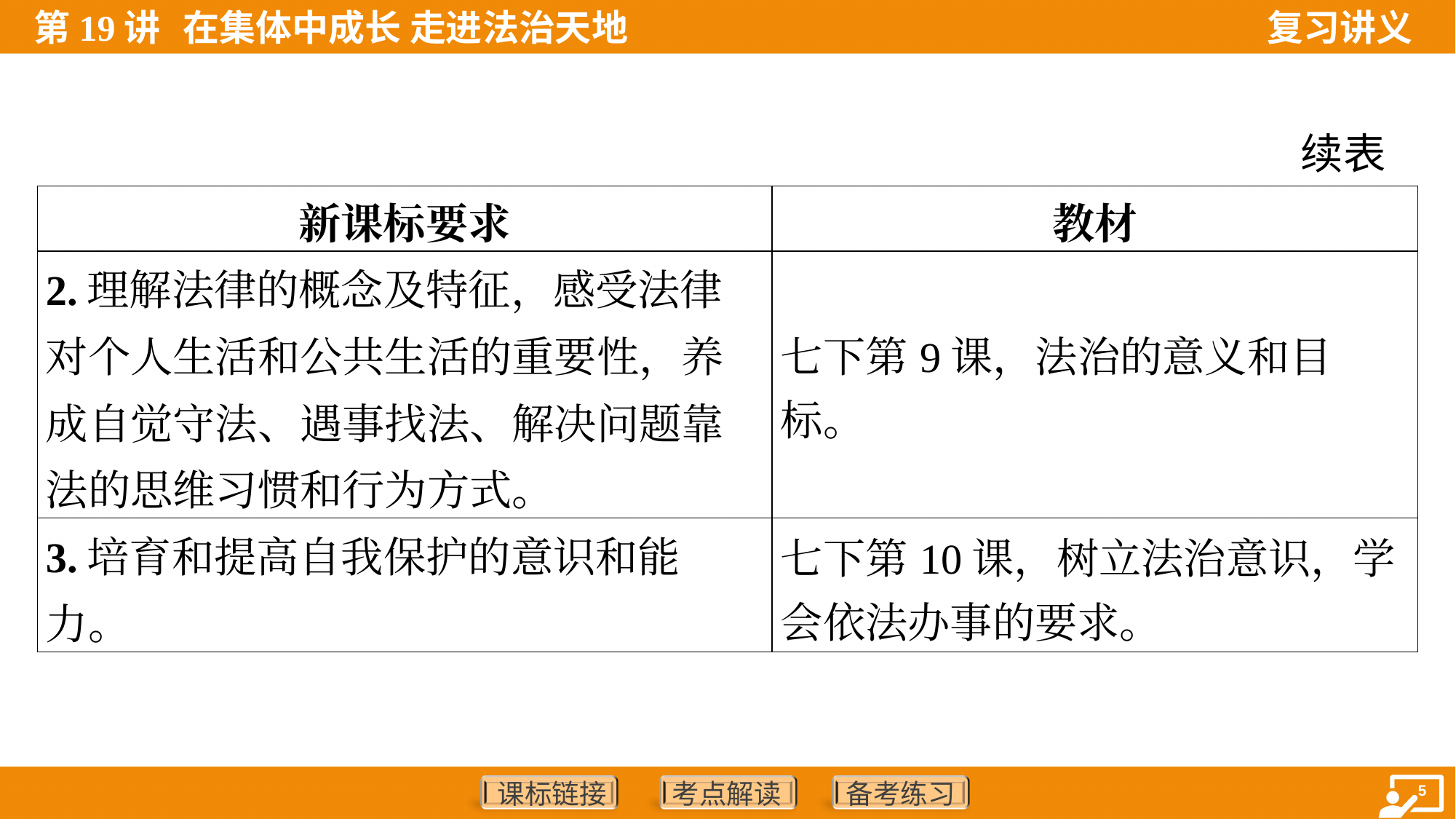

续表
| 新课标要求 | 教材 |
| --- | --- |
| 2.理解法律的概念及特征，感受法律对个人生活和公共生活的重要性，养成自觉守法、遇事找法、解决问题靠法的思维习惯和行为方式。 | 七下第9课，法治的意义和目标。 |
| 3.培育和提高自我保护的意识和能力。 | 七下第10课，树立法治意识，学 会依法办事的要求。 |